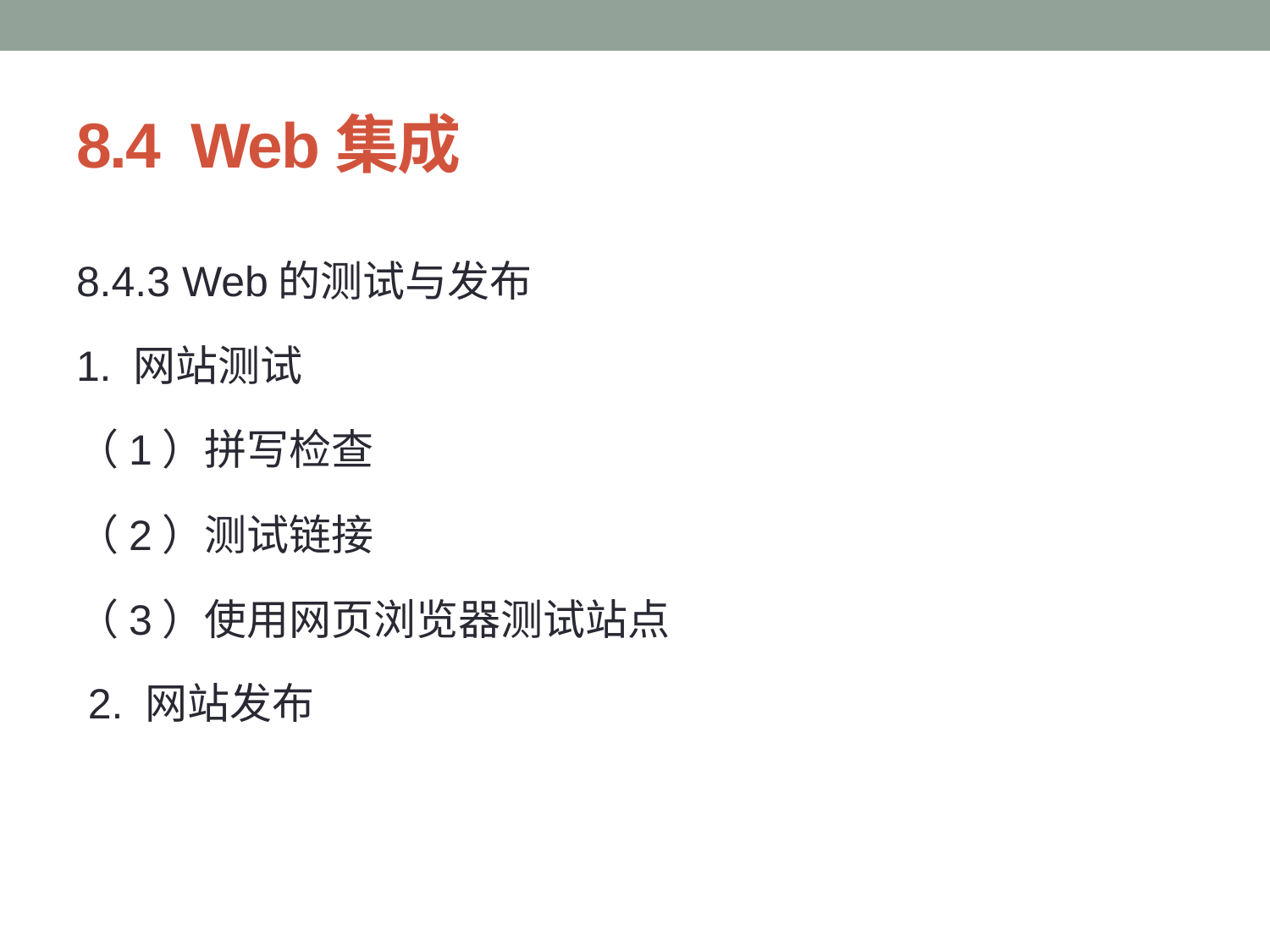

# 8.4  Web集成
8.4.3 Web的测试与发布
1. 网站测试
（1）拼写检查
（2）测试链接
（3）使用网页浏览器测试站点
 2. 网站发布